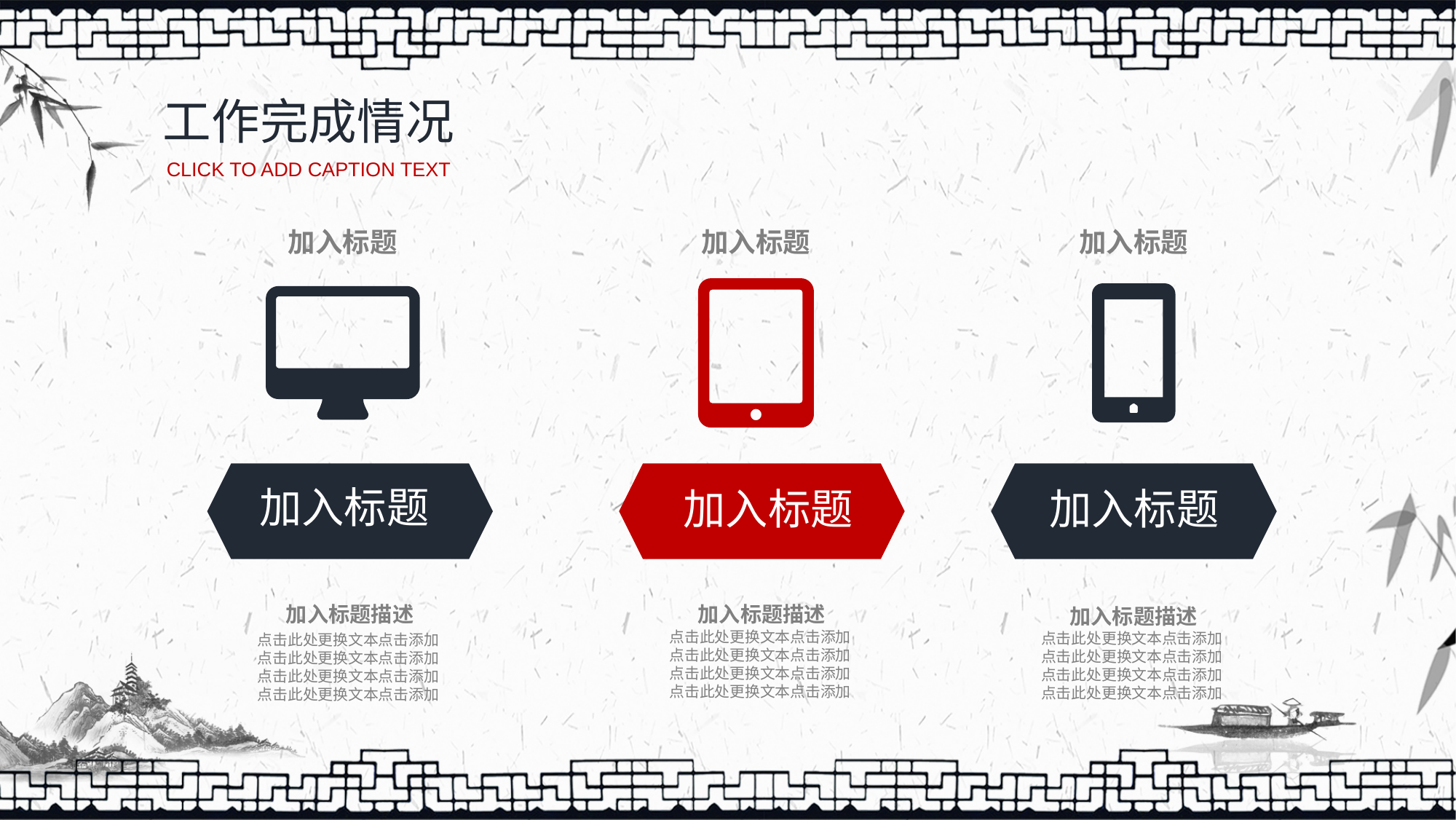

工作完成情况
CLICK TO ADD CAPTION TEXT
加入标题
加入标题
加入标题

加入标题
加入标题
加入标题
加入标题描述
点击此处更换文本点击添加
点击此处更换文本点击添加
点击此处更换文本点击添加
点击此处更换文本点击添加
加入标题描述
点击此处更换文本点击添加
点击此处更换文本点击添加
点击此处更换文本点击添加
点击此处更换文本点击添加
加入标题描述
点击此处更换文本点击添加
点击此处更换文本点击添加
点击此处更换文本点击添加
点击此处更换文本点击添加